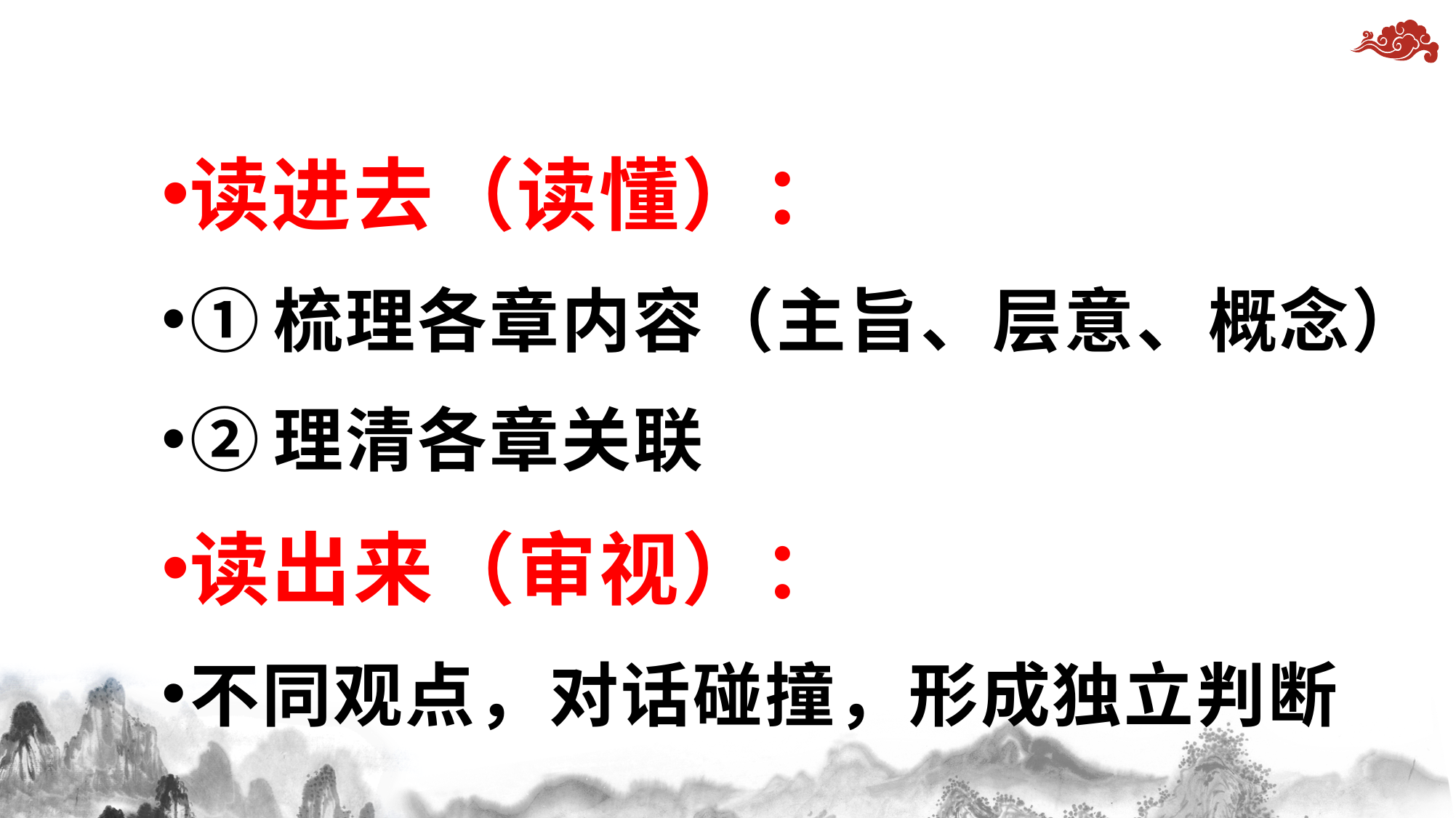

#
读进去（读懂）：
①梳理各章内容（主旨、层意、概念）
②理清各章关联
读出来（审视）：
不同观点，对话碰撞，形成独立判断